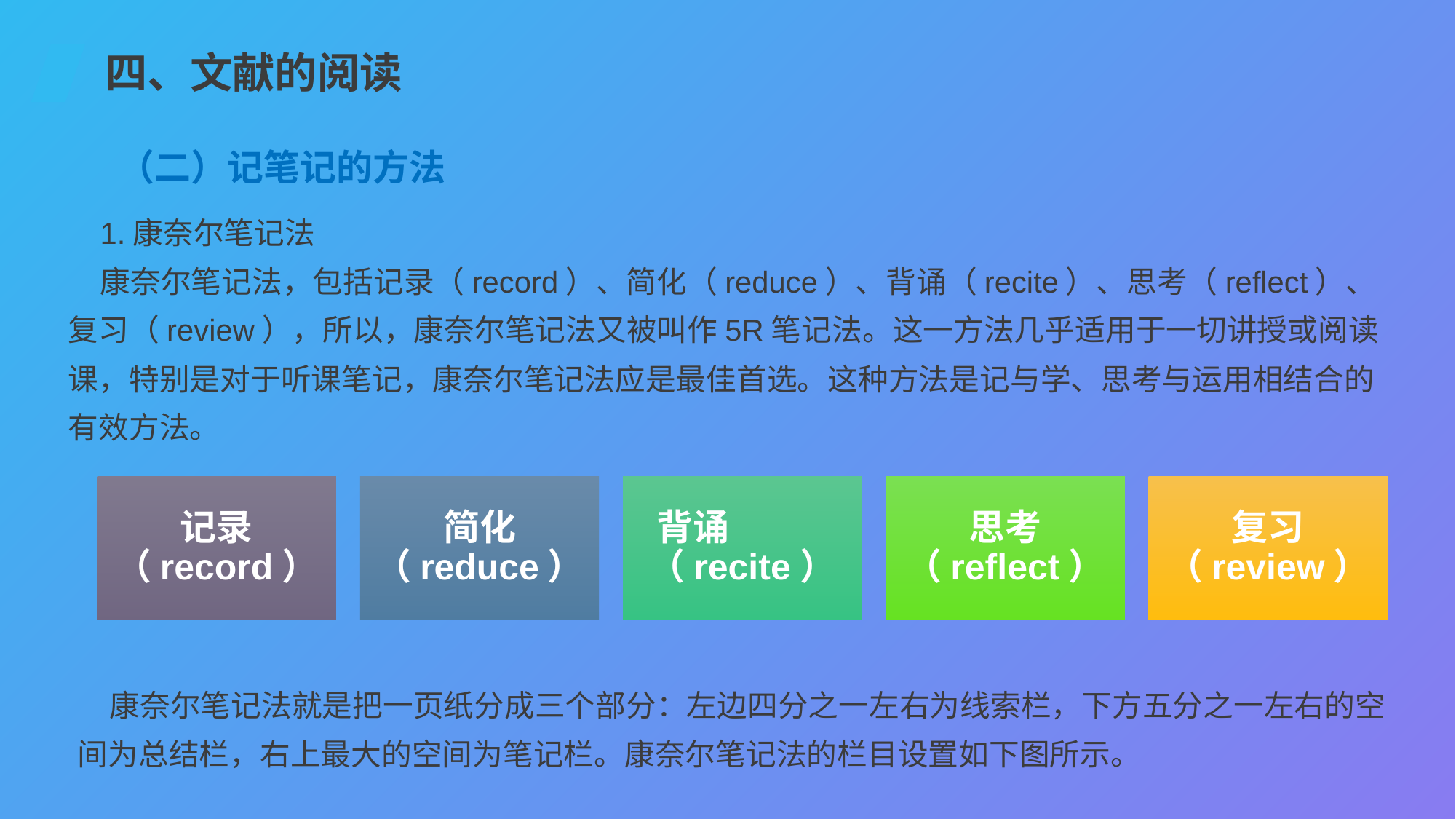

四、文献的阅读
（二）记笔记的方法
1.康奈尔笔记法
康奈尔笔记法，包括记录（record）、简化（reduce）、背诵（recite）、思考（reflect）、复习（review），所以，康奈尔笔记法又被叫作5R笔记法。这一方法几乎适用于一切讲授或阅读课，特别是对于听课笔记，康奈尔笔记法应是最佳首选。这种方法是记与学、思考与运用相结合的有效方法。
记录（record）
简化（reduce）
背诵             （recite）
思考（reflect）
复习（review）
康奈尔笔记法就是把一页纸分成三个部分：左边四分之一左右为线索栏，下方五分之一左右的空间为总结栏，右上最大的空间为笔记栏。康奈尔笔记法的栏目设置如下图所示。